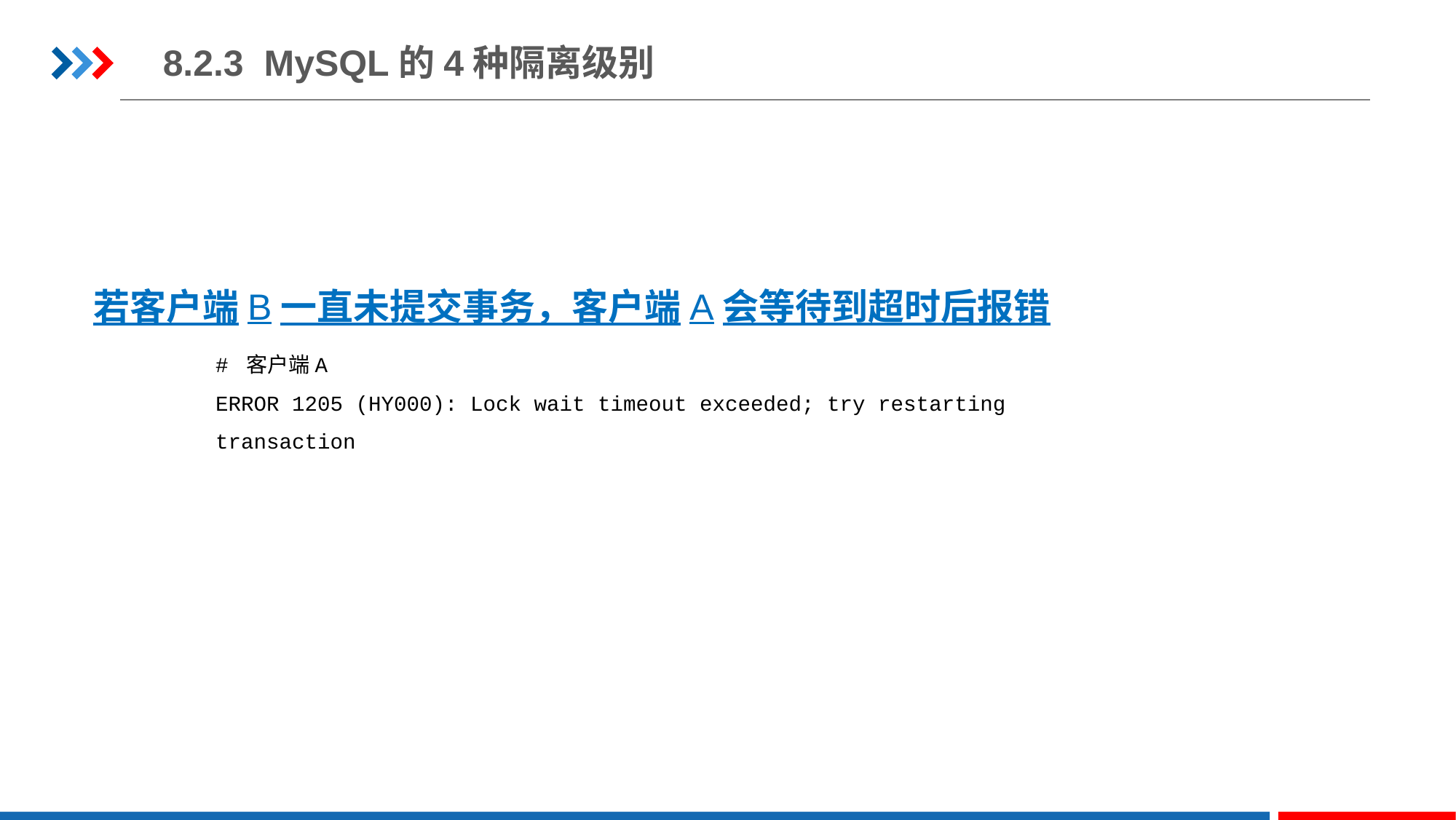

8.2.3  MySQL的4种隔离级别
若客户端B一直未提交事务，客户端A会等待到超时后报错
# 客户端A
ERROR 1205 (HY000): Lock wait timeout exceeded; try restarting
transaction